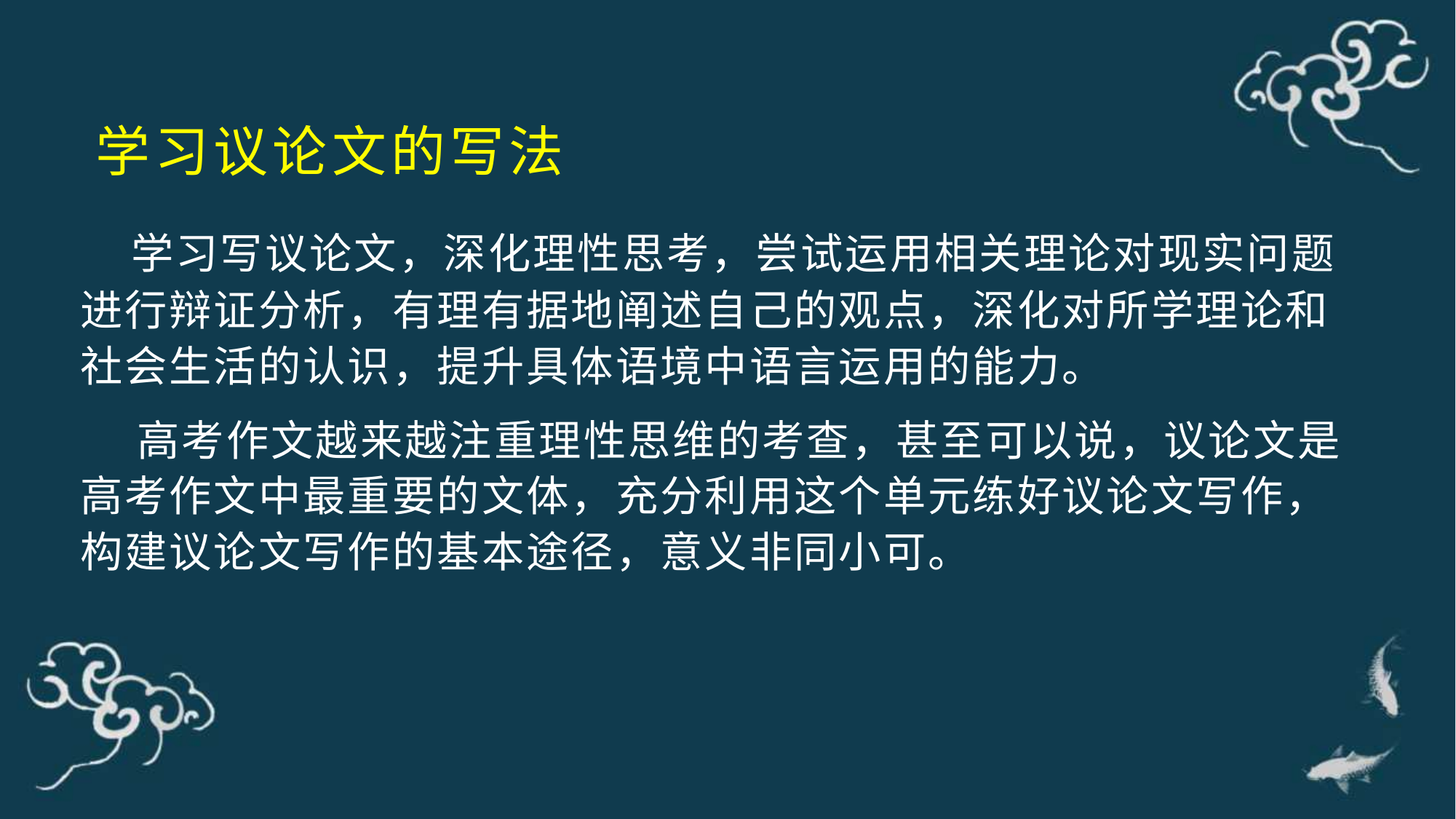

# 学习议论文的写法
   学习写议论文，深化理性思考，尝试运用相关理论对现实问题进行辩证分析，有理有据地阐述自己的观点，深化对所学理论和社会生活的认识，提升具体语境中语言运用的能力。
    高考作文越来越注重理性思维的考查，甚至可以说，议论文是高考作文中最重要的文体，充分利用这个单元练好议论文写作，构建议论文写作的基本途径，意义非同小可。